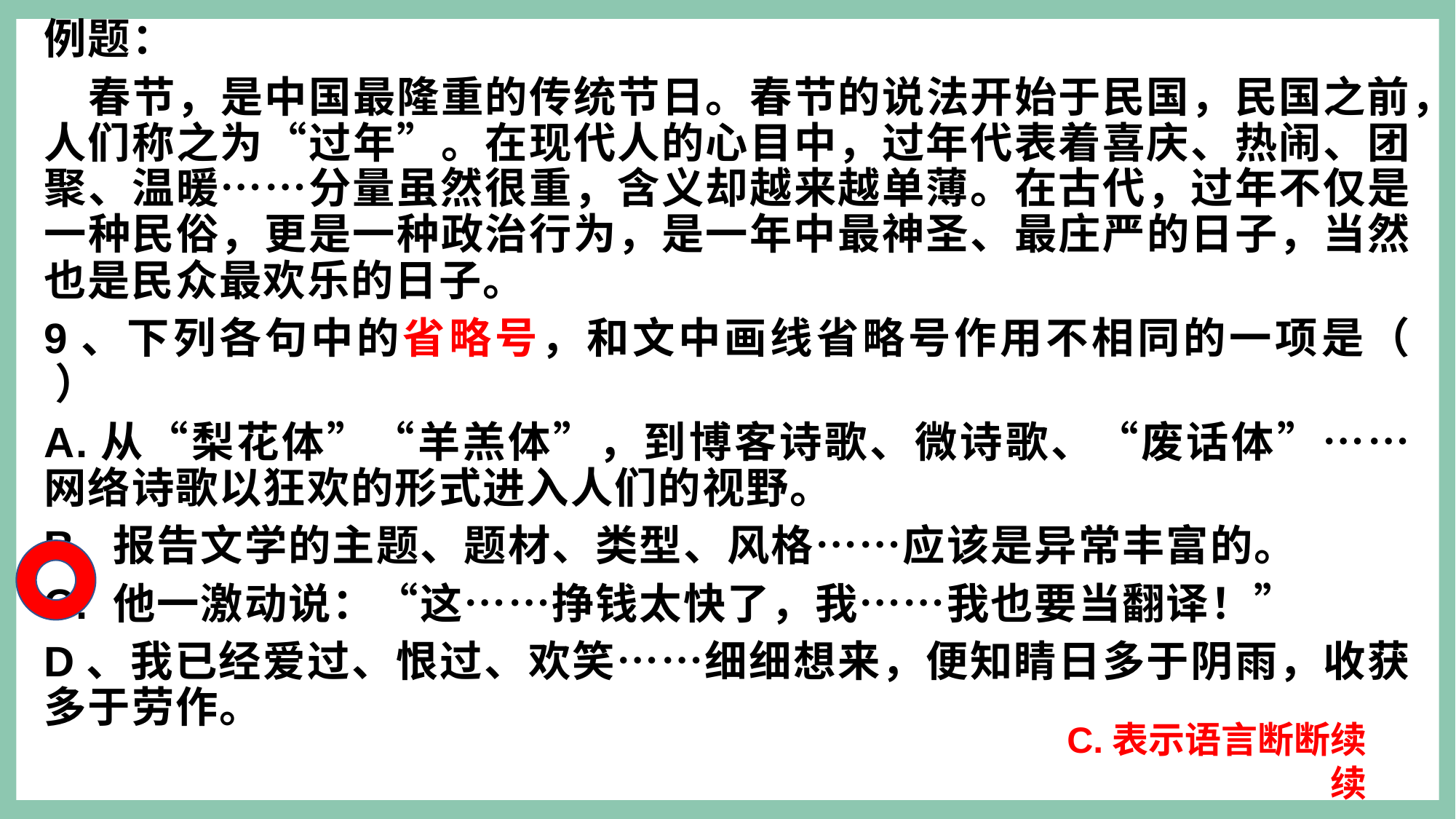

例题：
   春节，是中国最隆重的传统节日。春节的说法开始于民国，民国之前，人们称之为“过年”。在现代人的心目中，过年代表着喜庆、热闹、团聚、温暖……分量虽然很重，含义却越来越单薄。在古代，过年不仅是一种民俗，更是一种政治行为，是一年中最神圣、最庄严的日子，当然也是民众最欢乐的日子。
9、下列各句中的省略号，和文中画线省略号作用不相同的一项是（  ）
A.从“梨花体”“羊羔体”，到博客诗歌、微诗歌、“废话体”……网络诗歌以狂欢的形式进入人们的视野。
B. 报告文学的主题、题材、类型、风格……应该是异常丰富的。
C. 他一激动说：“这……挣钱太快了，我……我也要当翻译！”
D、我已经爱过、恨过、欢笑……细细想来，便知睛日多于阴雨，收获多于劳作。

C.表示语言断断续续